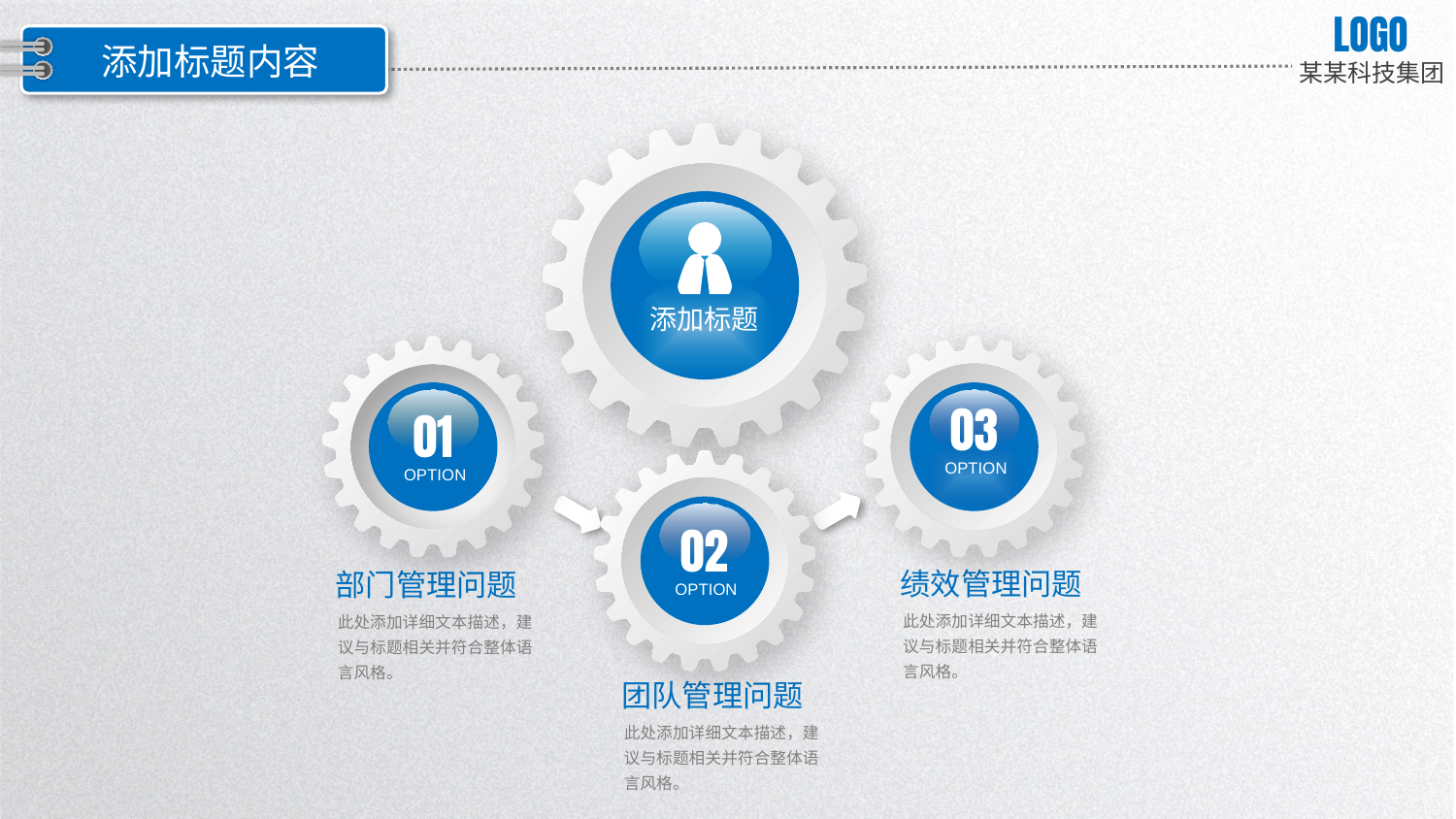

LOGO
某某科技集团

添加标题内容

添加标题

01
OPTION

03
OPTION

02
OPTION

绩效管理问题
此处添加详细文本描述，建议与标题相关并符合整体语言风格。
部门管理问题
此处添加详细文本描述，建议与标题相关并符合整体语言风格。
团队管理问题
此处添加详细文本描述，建议与标题相关并符合整体语言风格。